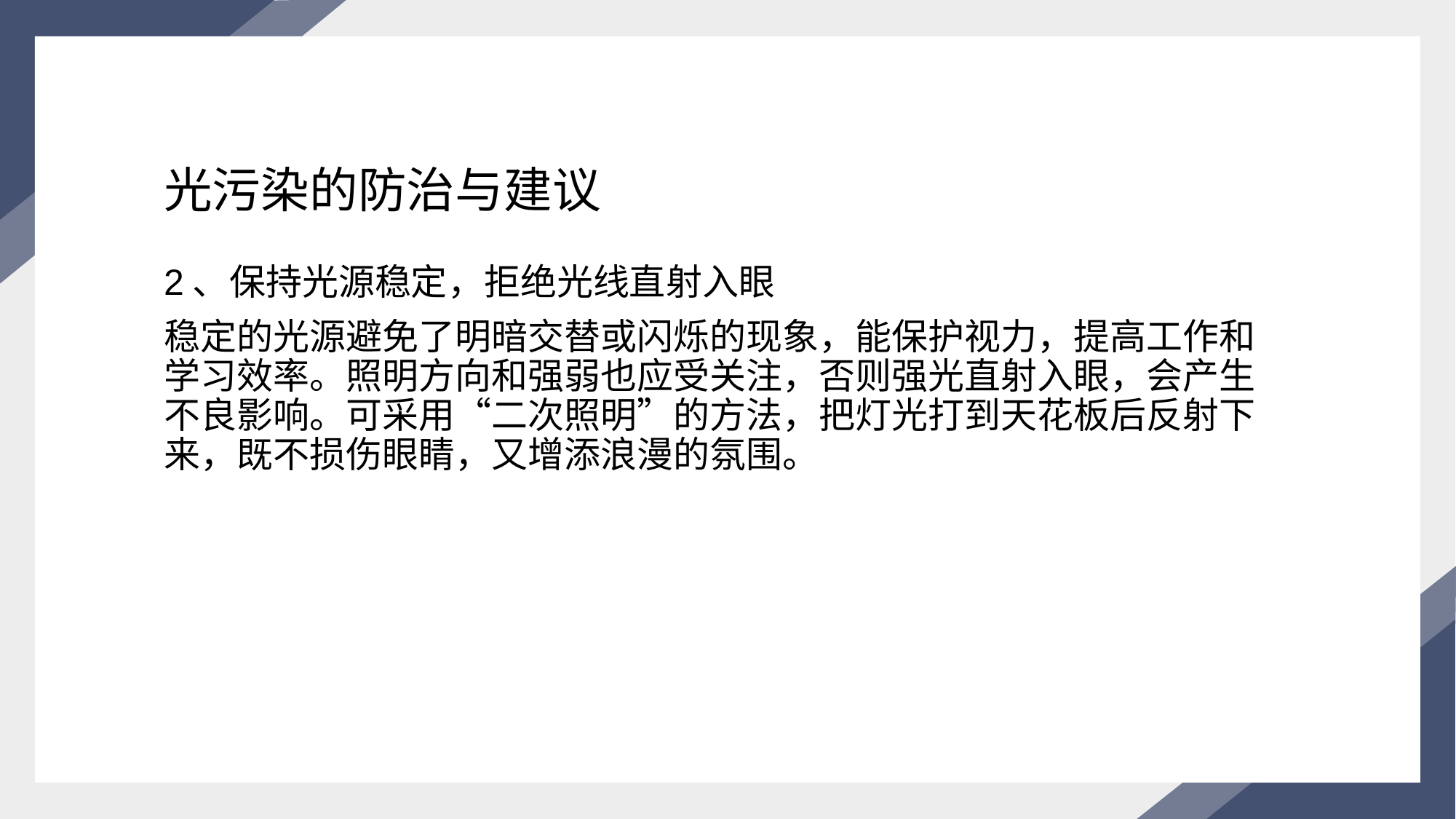

# 光污染的防治与建议
2、保持光源稳定，拒绝光线直射入眼
稳定的光源避免了明暗交替或闪烁的现象，能保护视力，提高工作和学习效率。照明方向和强弱也应受关注，否则强光直射入眼，会产生不良影响。可采用“二次照明”的方法，把灯光打到天花板后反射下来，既不损伤眼睛，又增添浪漫的氛围。